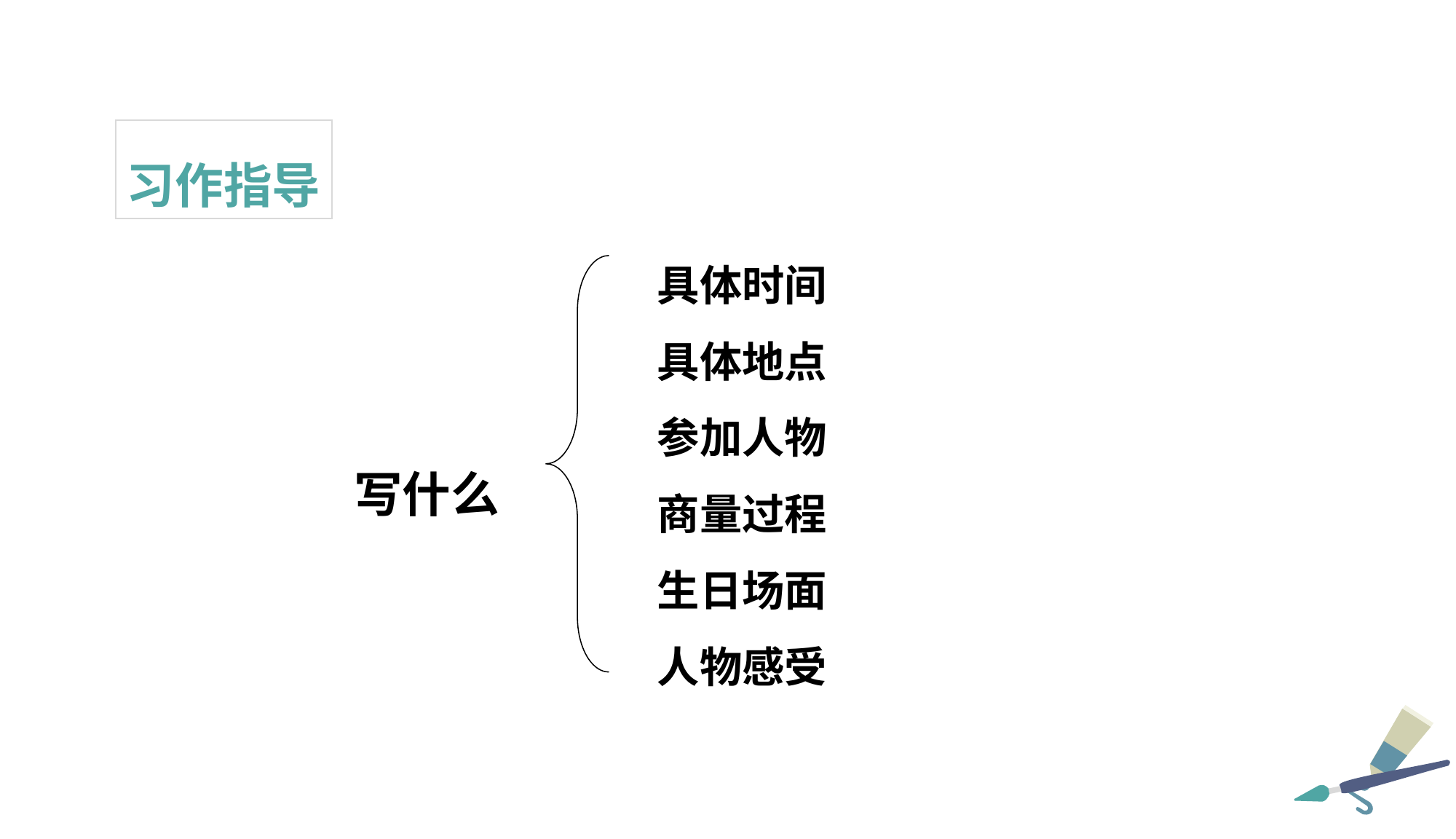

习作指导
具体时间
具体地点
参加人物
商量过程
生日场面
人物感受

写什么